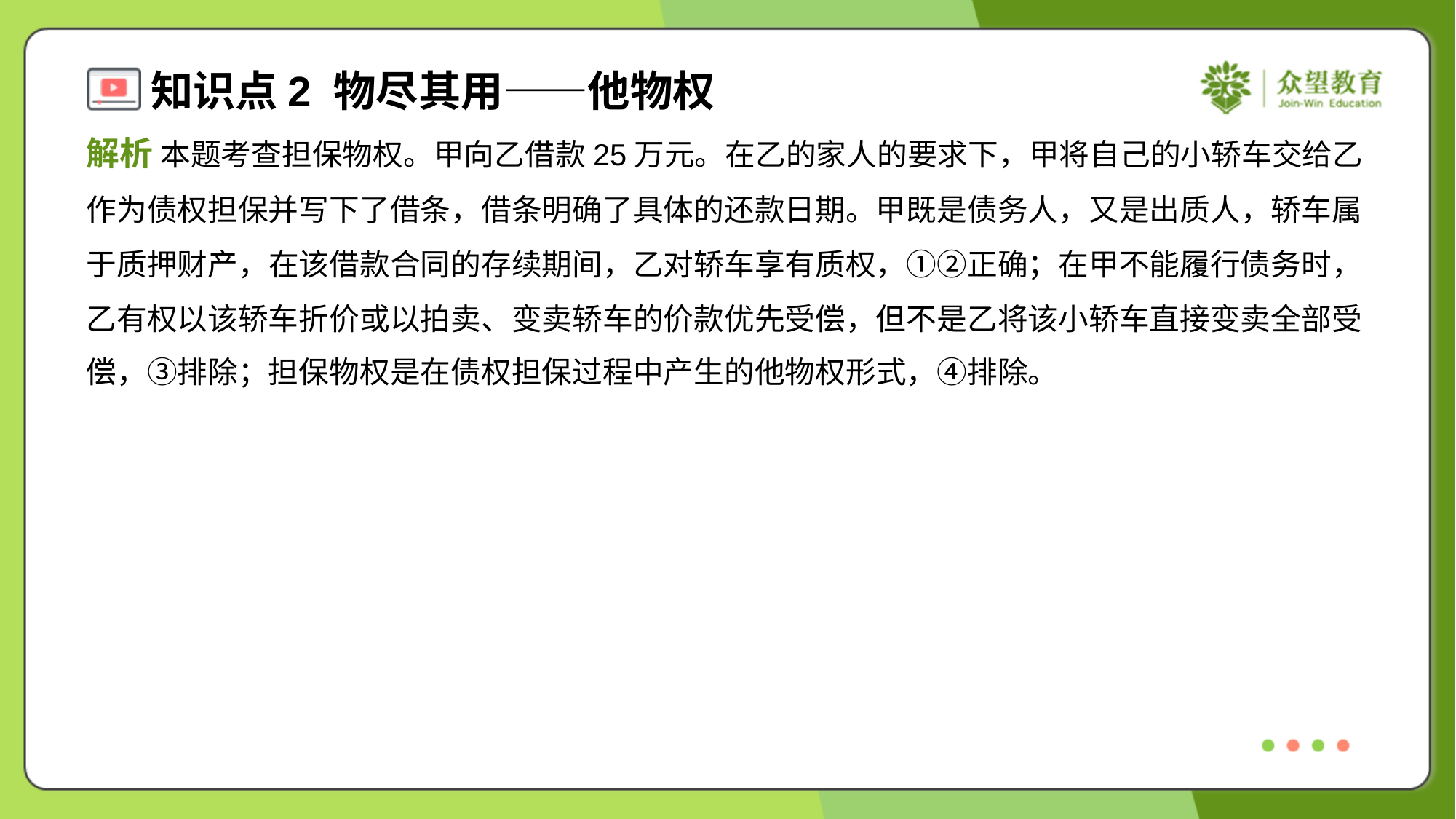

解析 本题考查担保物权。甲向乙借款25万元。在乙的家人的要求下，甲将自己的小轿车交给乙
作为债权担保并写下了借条，借条明确了具体的还款日期。甲既是债务人，又是出质人，轿车属
于质押财产，在该借款合同的存续期间，乙对轿车享有质权，①②正确；在甲不能履行债务时，
乙有权以该轿车折价或以拍卖、变卖轿车的价款优先受偿，但不是乙将该小轿车直接变卖全部受
偿，③排除；担保物权是在债权担保过程中产生的他物权形式，④排除。